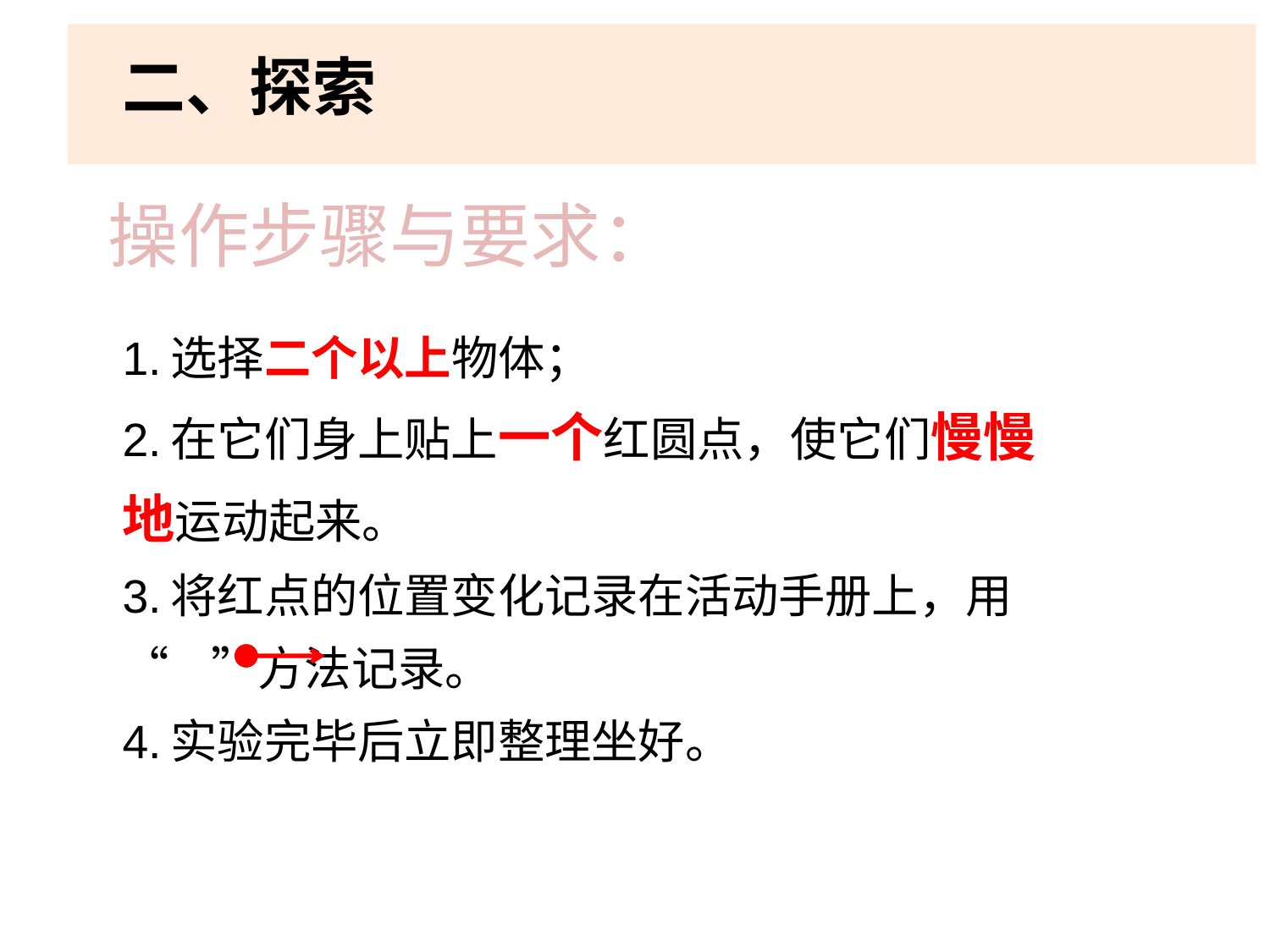

二、探索
操作步骤与要求：
1.选择二个以上物体；
2.在它们身上贴上一个红圆点，使它们慢慢地运动起来。
3.将红点的位置变化记录在活动手册上，用“    ”方法记录。
4.实验完毕后立即整理坐好。